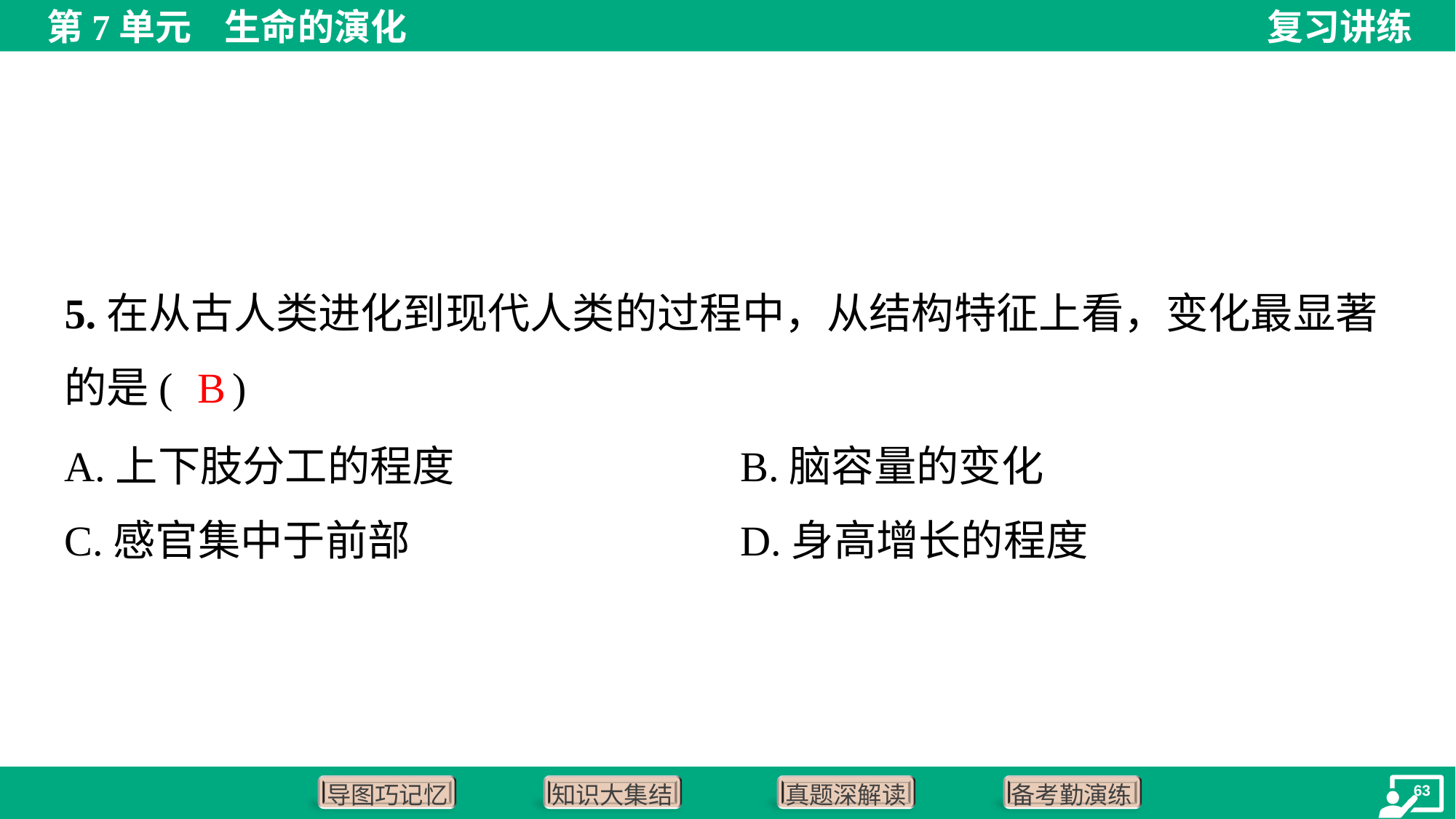

5.在从古人类进化到现代人类的过程中，从结构特征上看，变化最显著
的是(     )
B
A.上下肢分工的程度	B.脑容量的变化
C.感官集中于前部	D.身高增长的程度